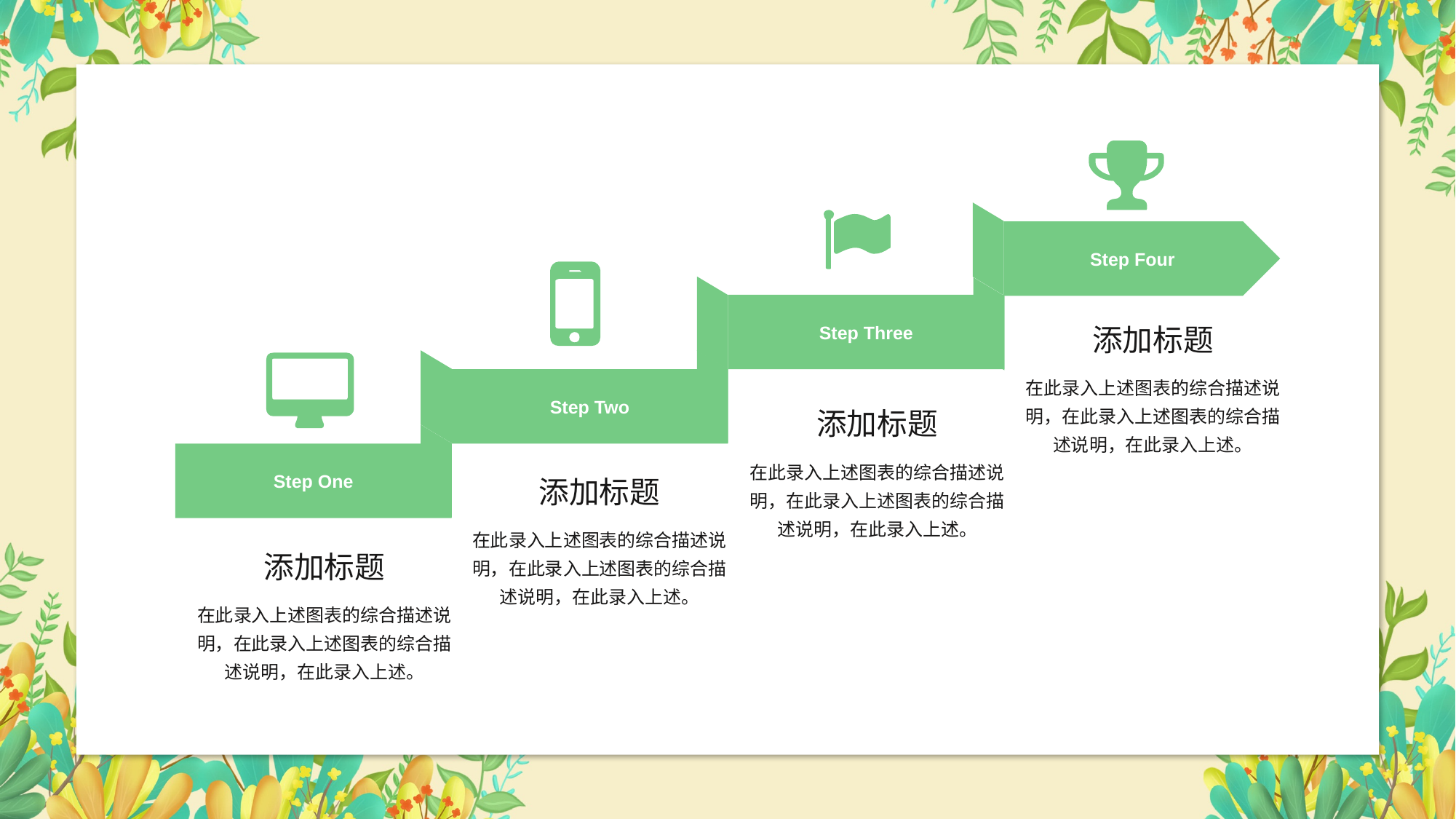

Step Four

Step Three

Step Two

Step One

添加标题
在此录入上述图表的综合描述说明，在此录入上述图表的综合描述说明，在此录入上述。
添加标题
在此录入上述图表的综合描述说明，在此录入上述图表的综合描述说明，在此录入上述。
添加标题
在此录入上述图表的综合描述说明，在此录入上述图表的综合描述说明，在此录入上述。
添加标题
在此录入上述图表的综合描述说明，在此录入上述图表的综合描述说明，在此录入上述。